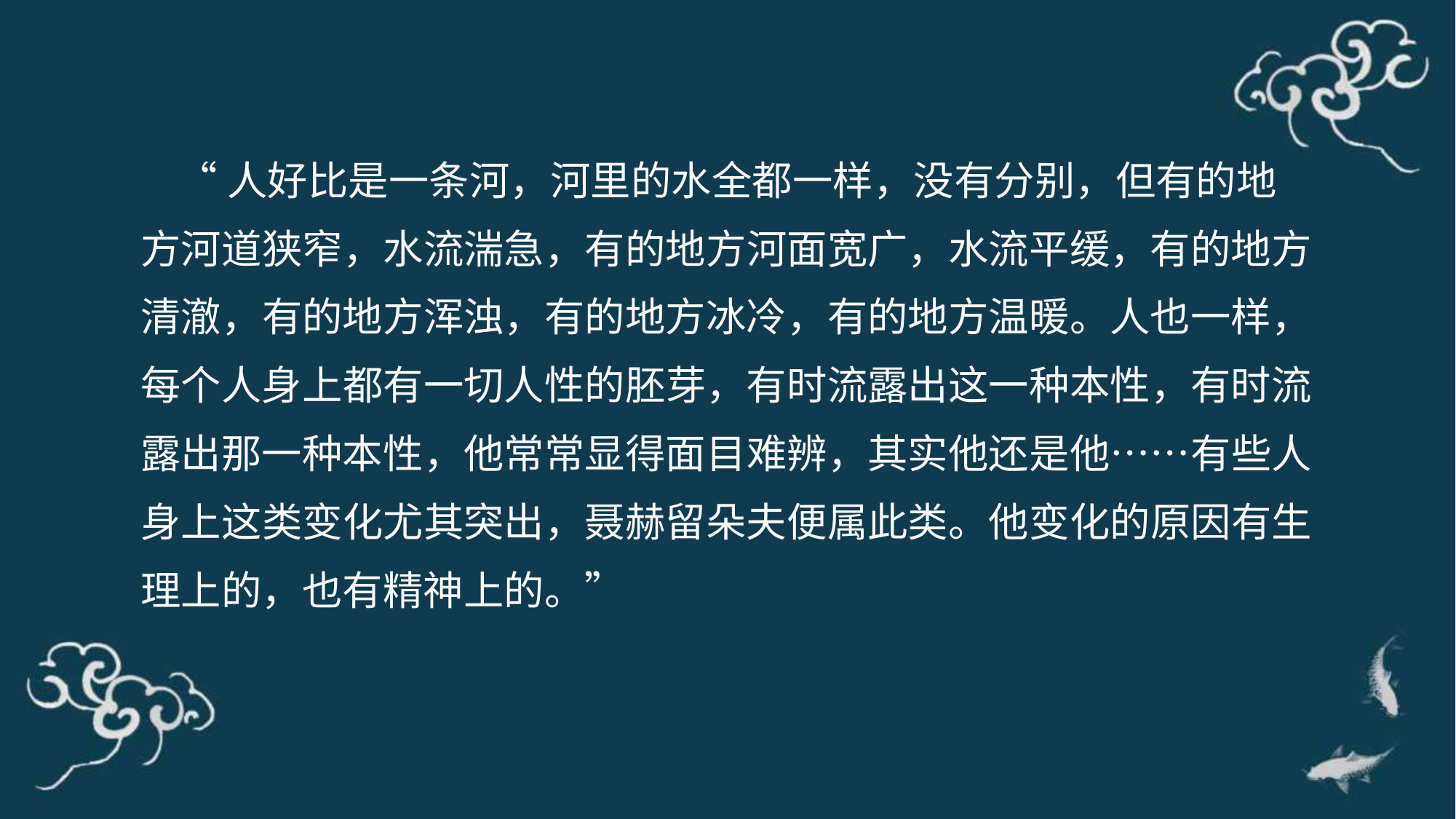

“人好比是一条河，河里的水全都一样，没有分别，但有的地方河道狭窄，水流湍急，有的地方河面宽广，水流平缓，有的地方清澈，有的地方浑浊，有的地方冰冷，有的地方温暖。人也一样，每个人身上都有一切人性的胚芽，有时流露出这一种本性，有时流露出那一种本性，他常常显得面目难辨，其实他还是他……有些人身上这类变化尤其突出，聂赫留朵夫便属此类。他变化的原因有生理上的，也有精神上的。”